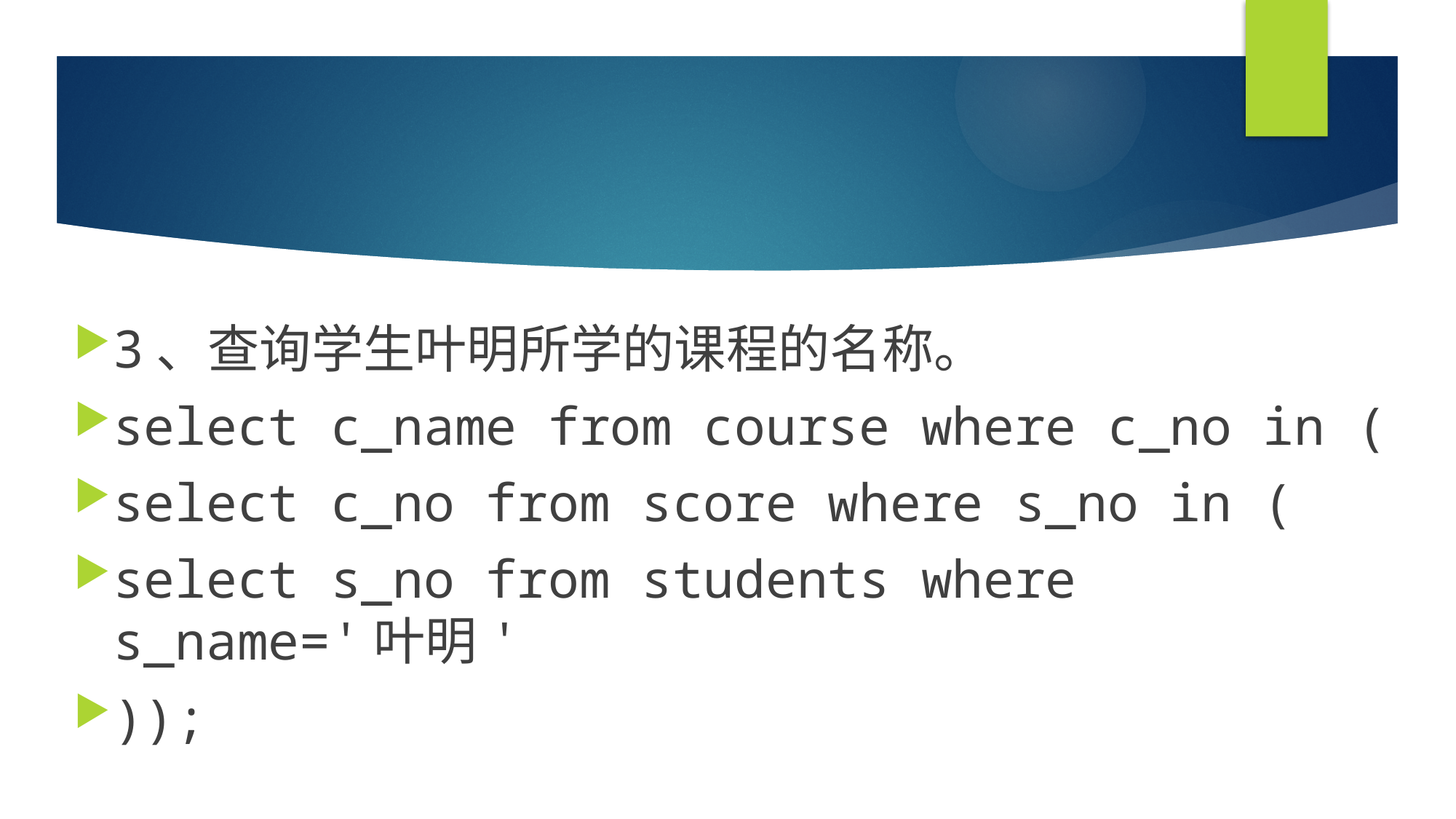

#
3、查询学生叶明所学的课程的名称。
select c_name from course where c_no in (
select c_no from score where s_no in (
select s_no from students where s_name='叶明'
));